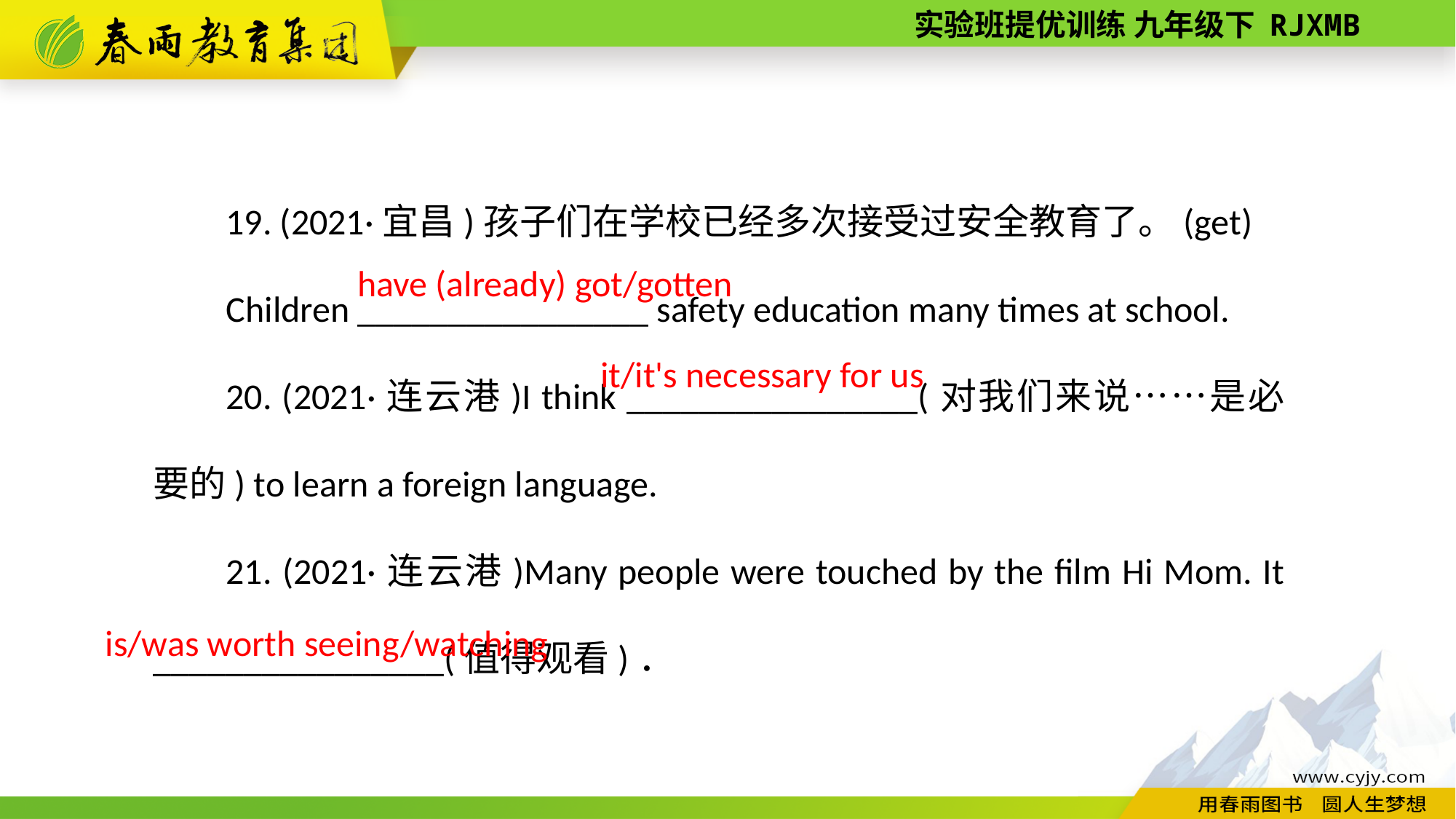

19. (2021·宜昌)孩子们在学校已经多次接受过安全教育了。(get)
Children ________________ safety education many times at school.
20. (2021·连云港)I think ________________(对我们来说……是必要的) to learn a foreign language.
21. (2021·连云港)Many people were touched by the film Hi Mom. It ________________(值得观看)．
have (already) got/gotten
it/it's necessary for us
is/was worth seeing/watching